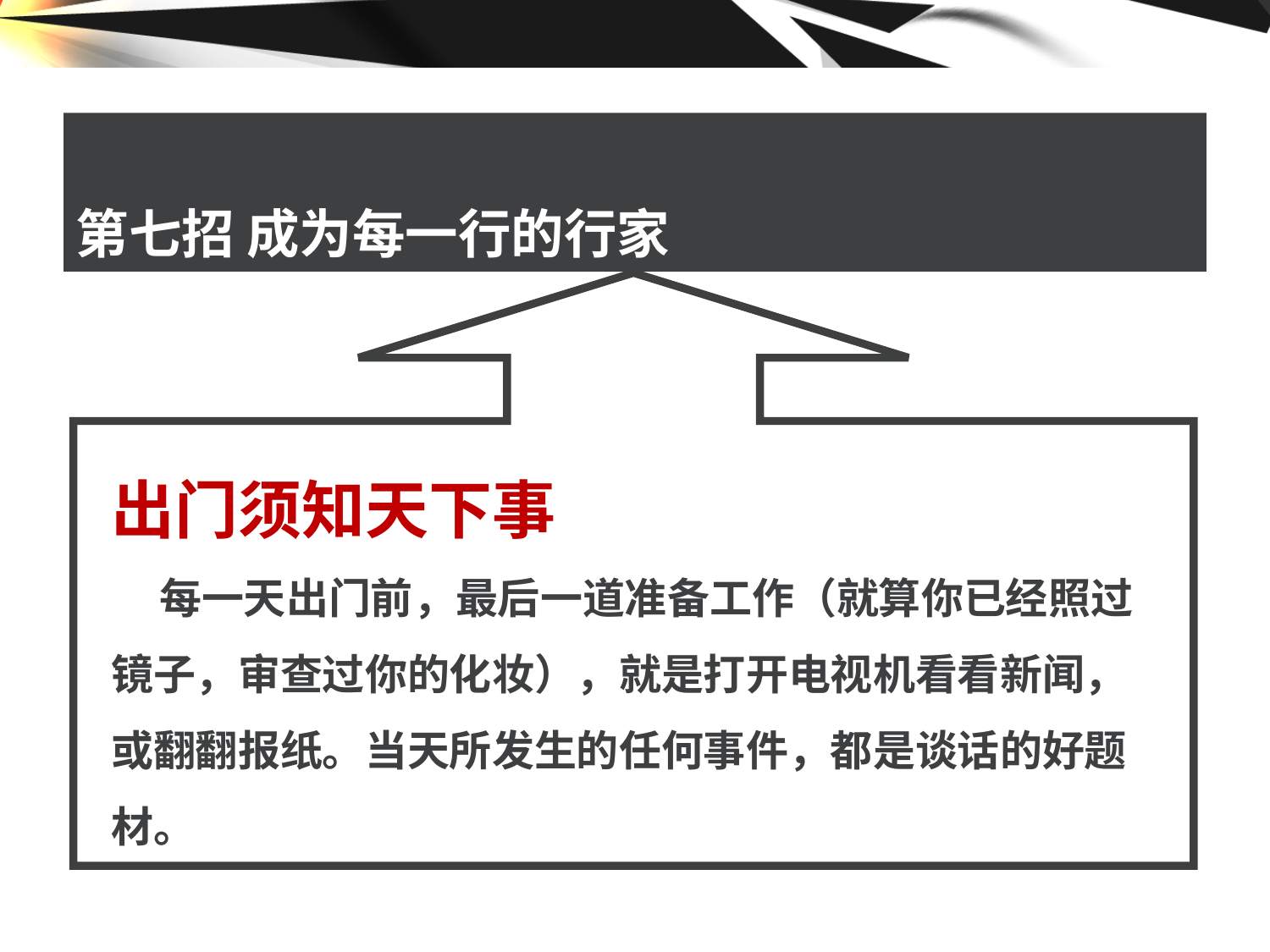

# 第七招 成为每一行的行家

出门须知天下事
    每一天出门前，最后一道准备工作（就算你已经照过镜子，审查过你的化妆），就是打开电视机看看新闻，或翻翻报纸。当天所发生的任何事件，都是谈话的好题材。